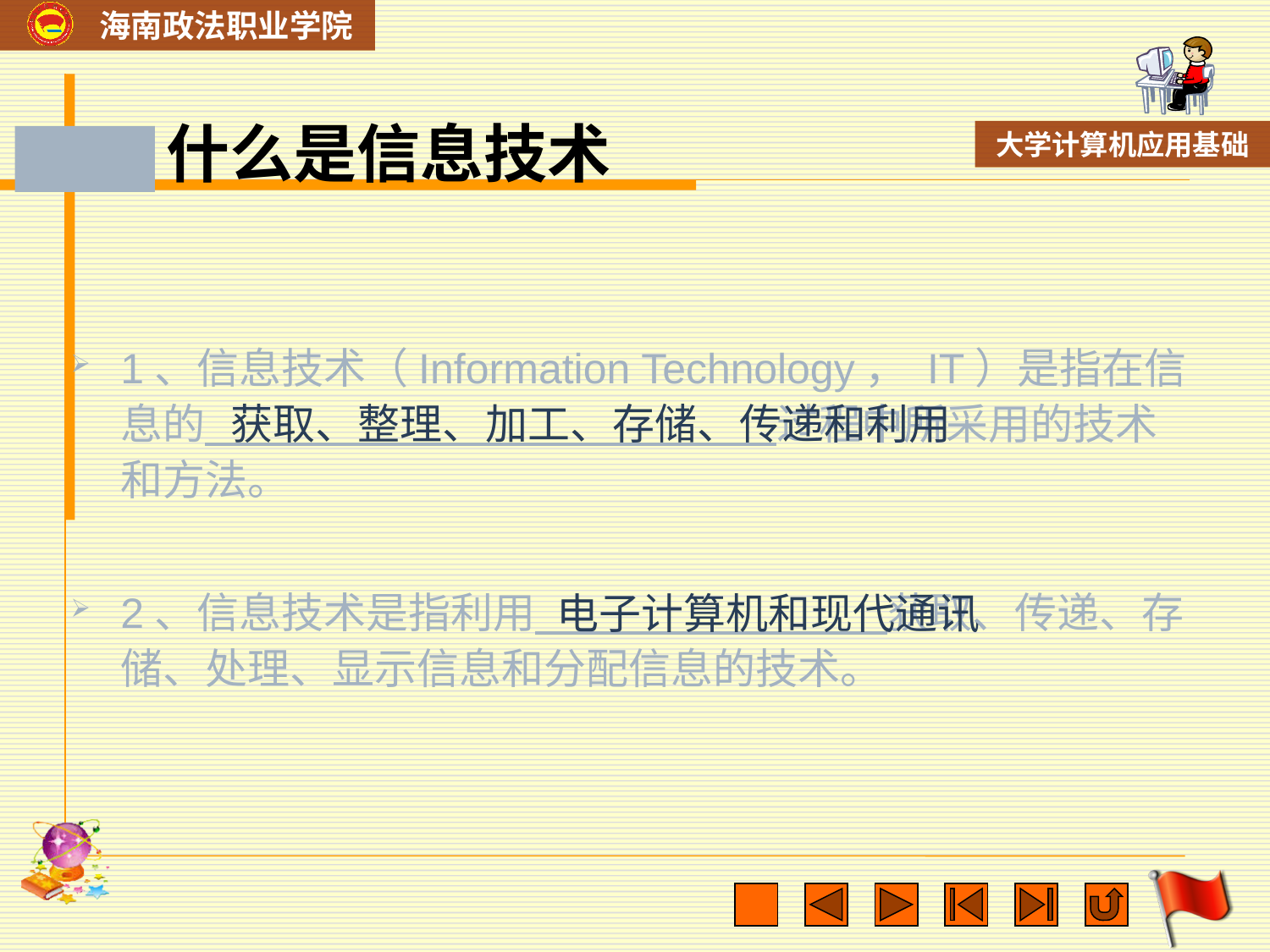

# 什么是信息技术

1、信息技术（Information Technology， IT）是指在信息的                                                            过程中所采用的技术和方法。

2、信息技术是指利用                                     获取、传递、存储、处理、显示信息和分配信息的技术。

获取、整理、加工、存储、传递和利用
电子计算机和现代通讯